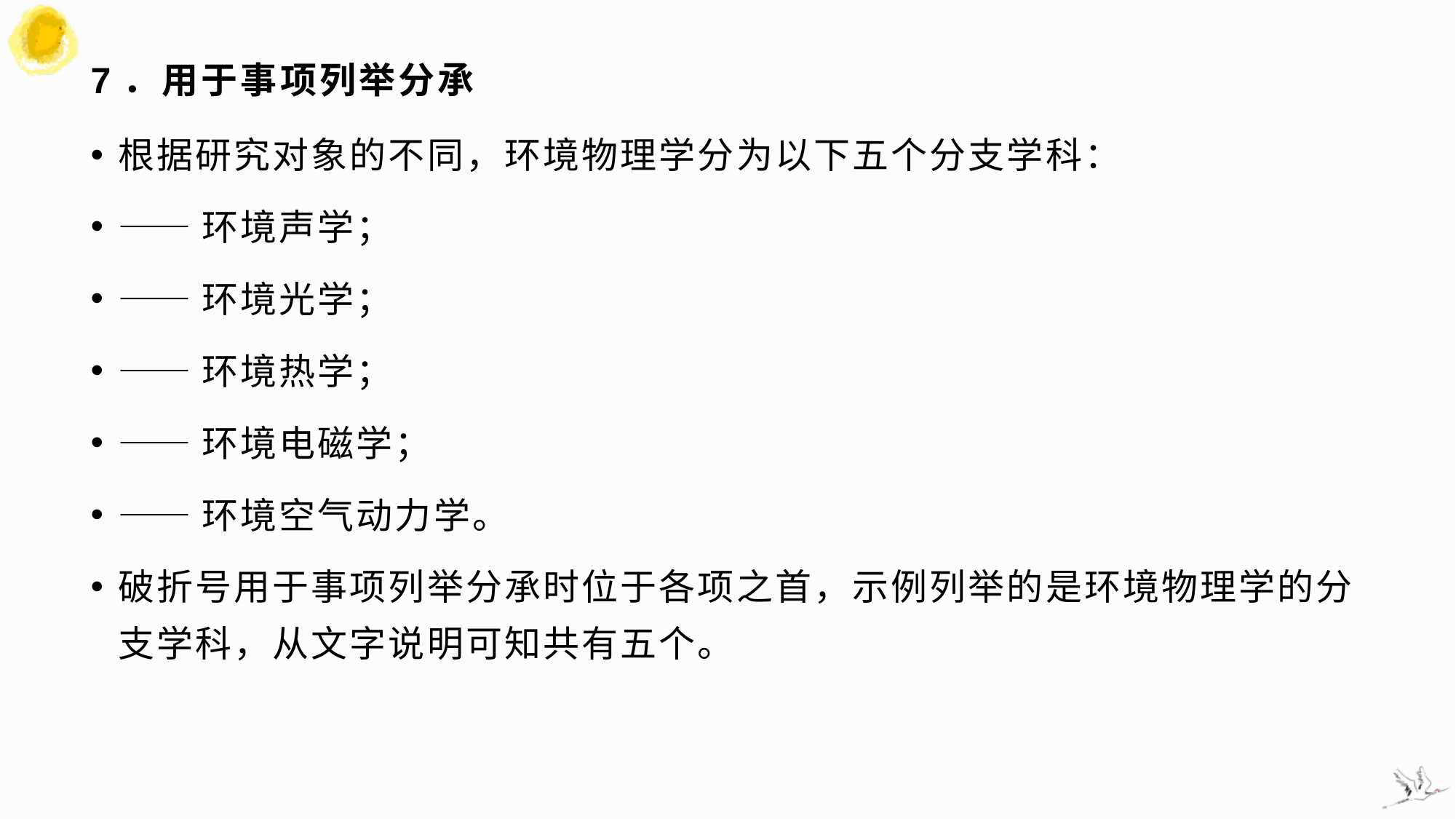

# 7．用于事项列举分承
根据研究对象的不同，环境物理学分为以下五个分支学科：
——环境声学；
——环境光学；
——环境热学；
——环境电磁学；
——环境空气动力学。
破折号用于事项列举分承时位于各项之首，示例列举的是环境物理学的分支学科，从文字说明可知共有五个。